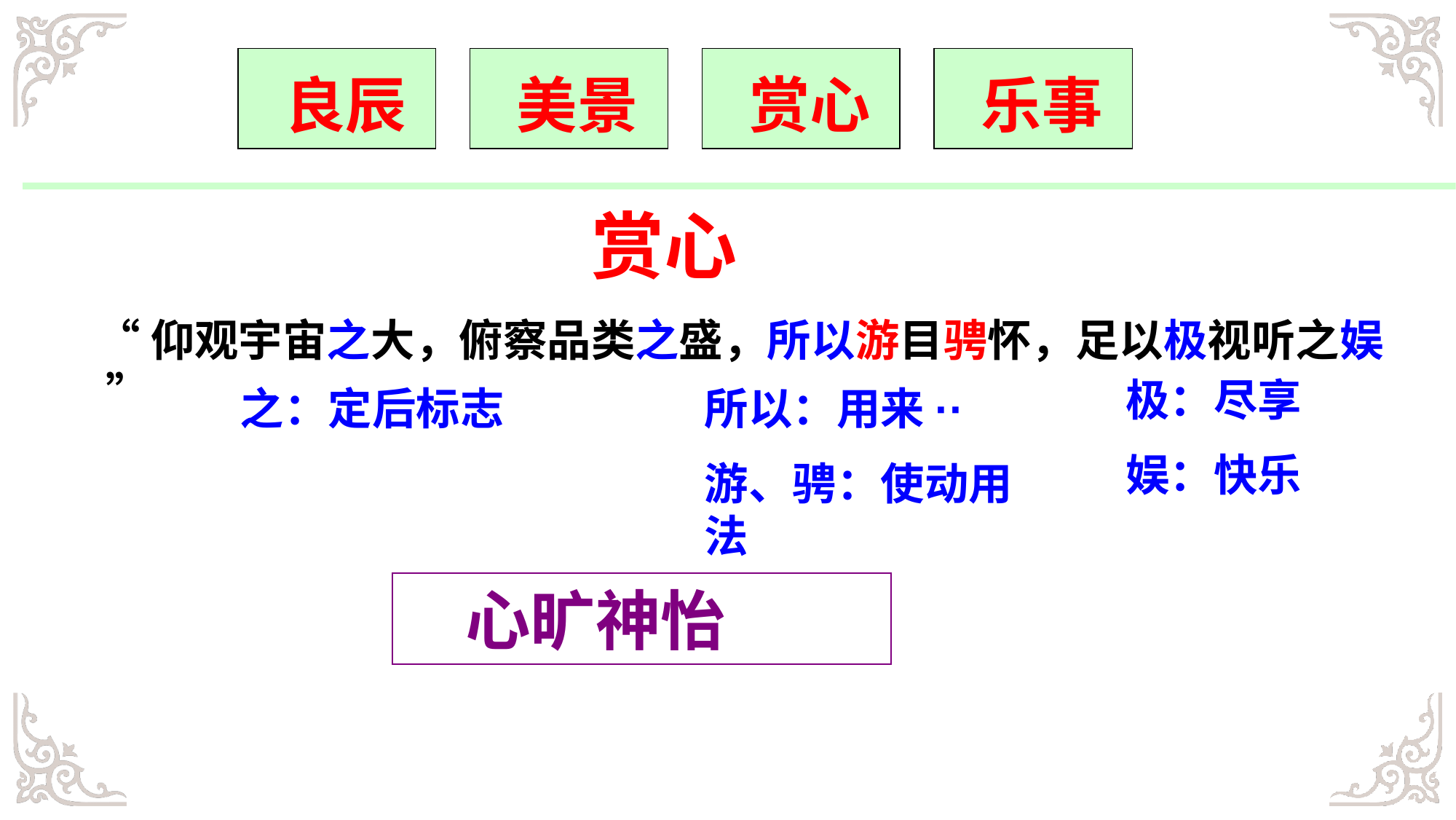

良辰
 美景
 赏心
 乐事

  赏心
“仰观宇宙之大，俯察品类之盛，所以游目骋怀，足以极视听之娱 ”
极：尽享
娱：快乐
之：定后标志
所以：用来··
游、骋：使动用法
   心旷神怡